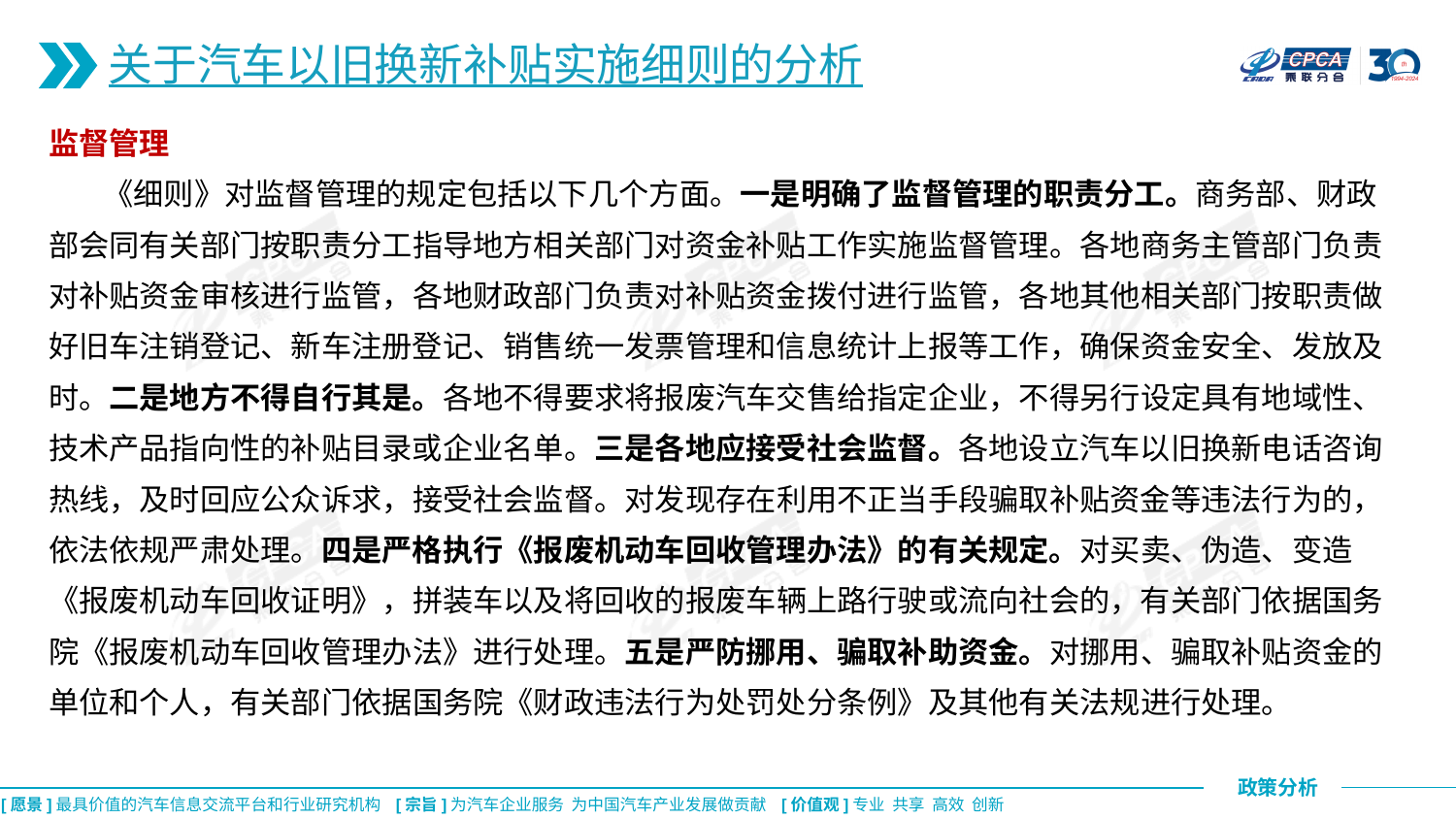

关于汽车以旧换新补贴实施细则的分析
监督管理
       《细则》对监督管理的规定包括以下几个方面。一是明确了监督管理的职责分工。商务部、财政部会同有关部门按职责分工指导地方相关部门对资金补贴工作实施监督管理。各地商务主管部门负责对补贴资金审核进行监管，各地财政部门负责对补贴资金拨付进行监管，各地其他相关部门按职责做好旧车注销登记、新车注册登记、销售统一发票管理和信息统计上报等工作，确保资金安全、发放及时。二是地方不得自行其是。各地不得要求将报废汽车交售给指定企业，不得另行设定具有地域性、技术产品指向性的补贴目录或企业名单。三是各地应接受社会监督。各地设立汽车以旧换新电话咨询热线，及时回应公众诉求，接受社会监督。对发现存在利用不正当手段骗取补贴资金等违法行为的，依法依规严肃处理。四是严格执行《报废机动车回收管理办法》的有关规定。对买卖、伪造、变造《报废机动车回收证明》，拼装车以及将回收的报废车辆上路行驶或流向社会的，有关部门依据国务院《报废机动车回收管理办法》进行处理。五是严防挪用、骗取补助资金。对挪用、骗取补贴资金的单位和个人，有关部门依据国务院《财政违法行为处罚处分条例》及其他有关法规进行处理。